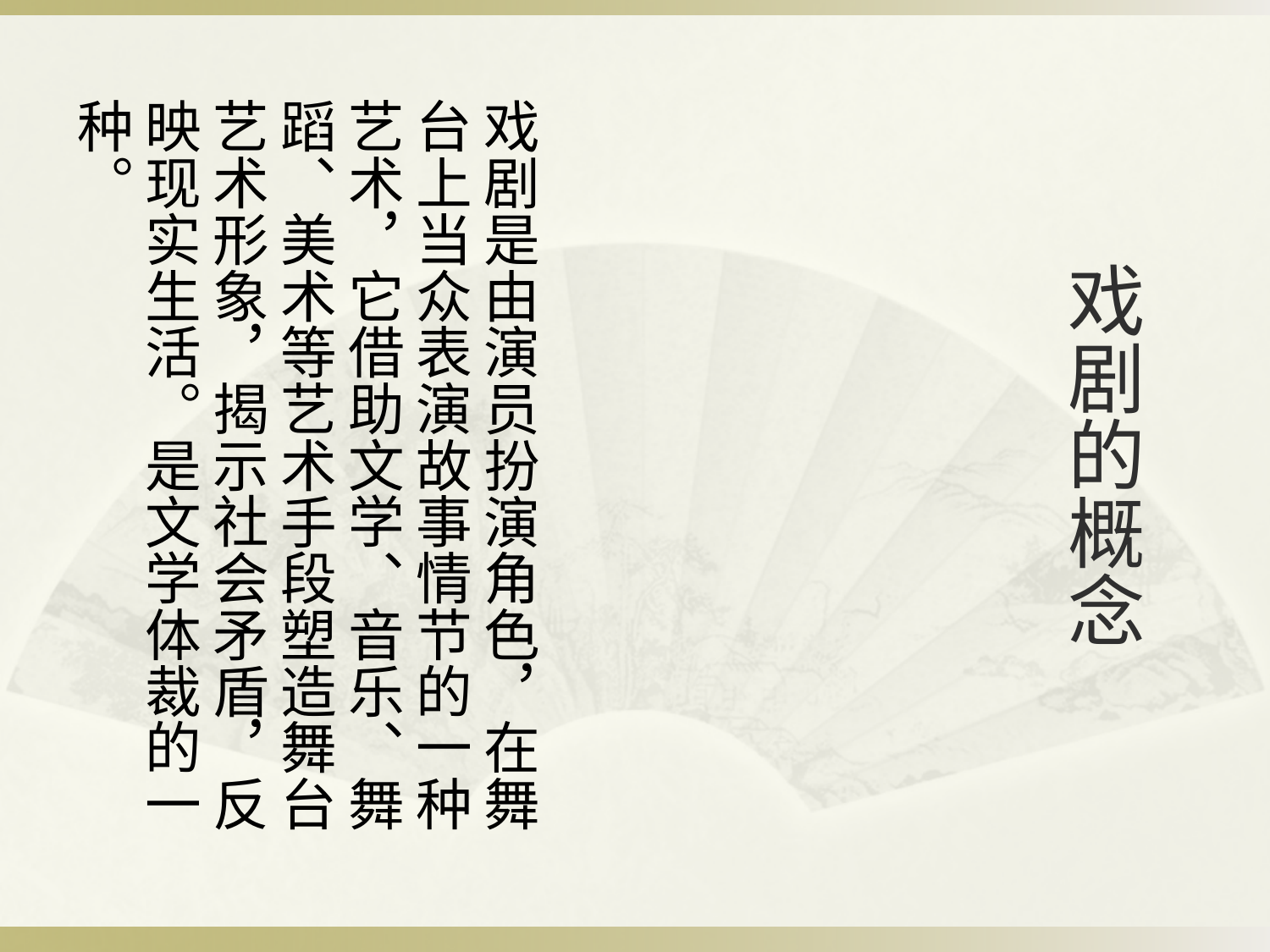

戏剧是由演员扮演角色，在舞台上当众表演故事情节的一种艺术，它借助文学、音乐、舞蹈、美术等艺术手段塑造舞台艺术形象，揭示社会矛盾，反映现实生活。是文学体裁的一种。
# 戏剧的概念